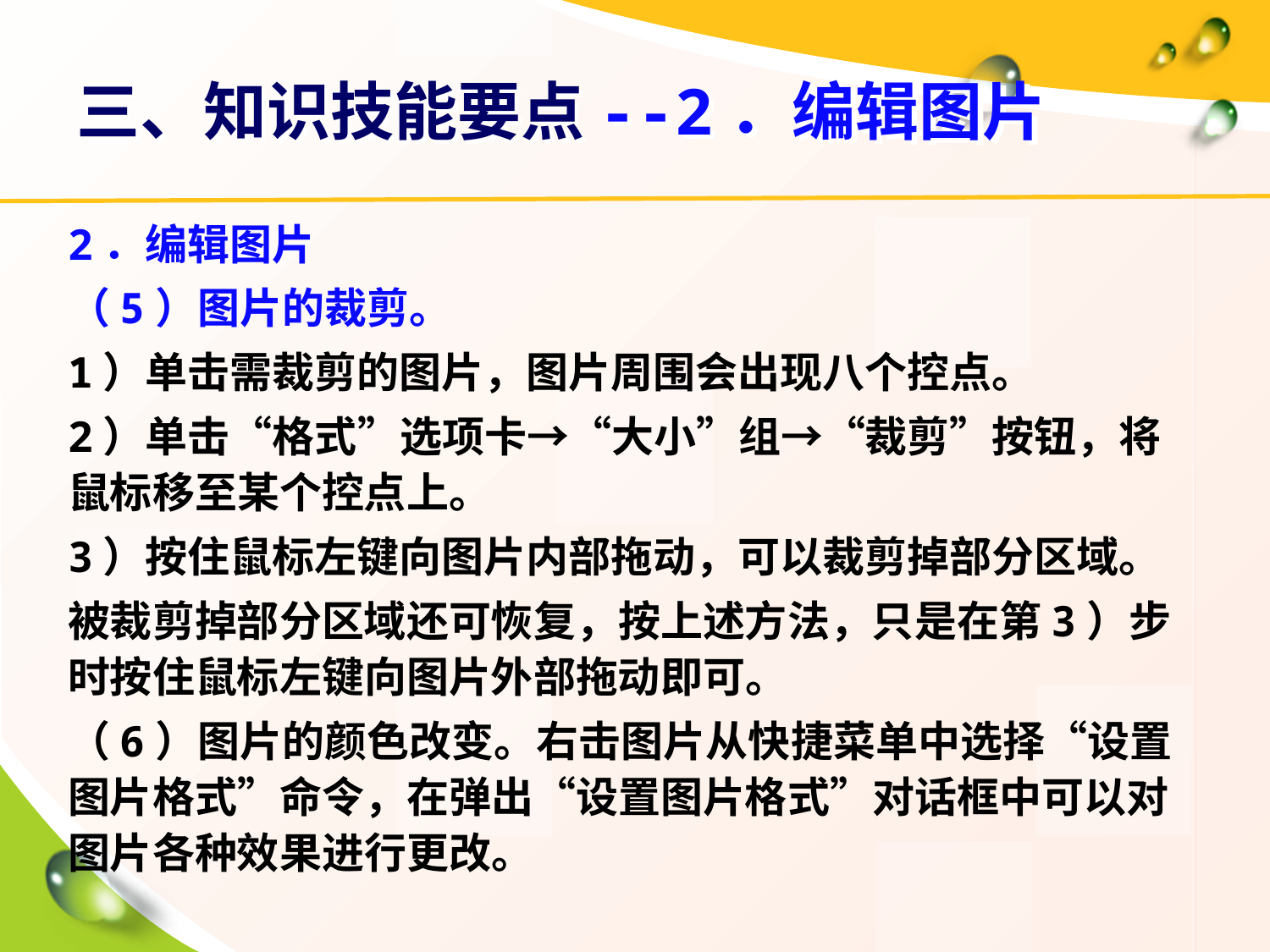

# 三、知识技能要点--2．编辑图片
2．编辑图片
（5）图片的裁剪。
1）单击需裁剪的图片，图片周围会出现八个控点。
2）单击“格式”选项卡→“大小”组→“裁剪”按钮，将鼠标移至某个控点上。
3）按住鼠标左键向图片内部拖动，可以裁剪掉部分区域。
被裁剪掉部分区域还可恢复，按上述方法，只是在第3）步时按住鼠标左键向图片外部拖动即可。
（6）图片的颜色改变。右击图片从快捷菜单中选择“设置图片格式”命令，在弹出“设置图片格式”对话框中可以对图片各种效果进行更改。